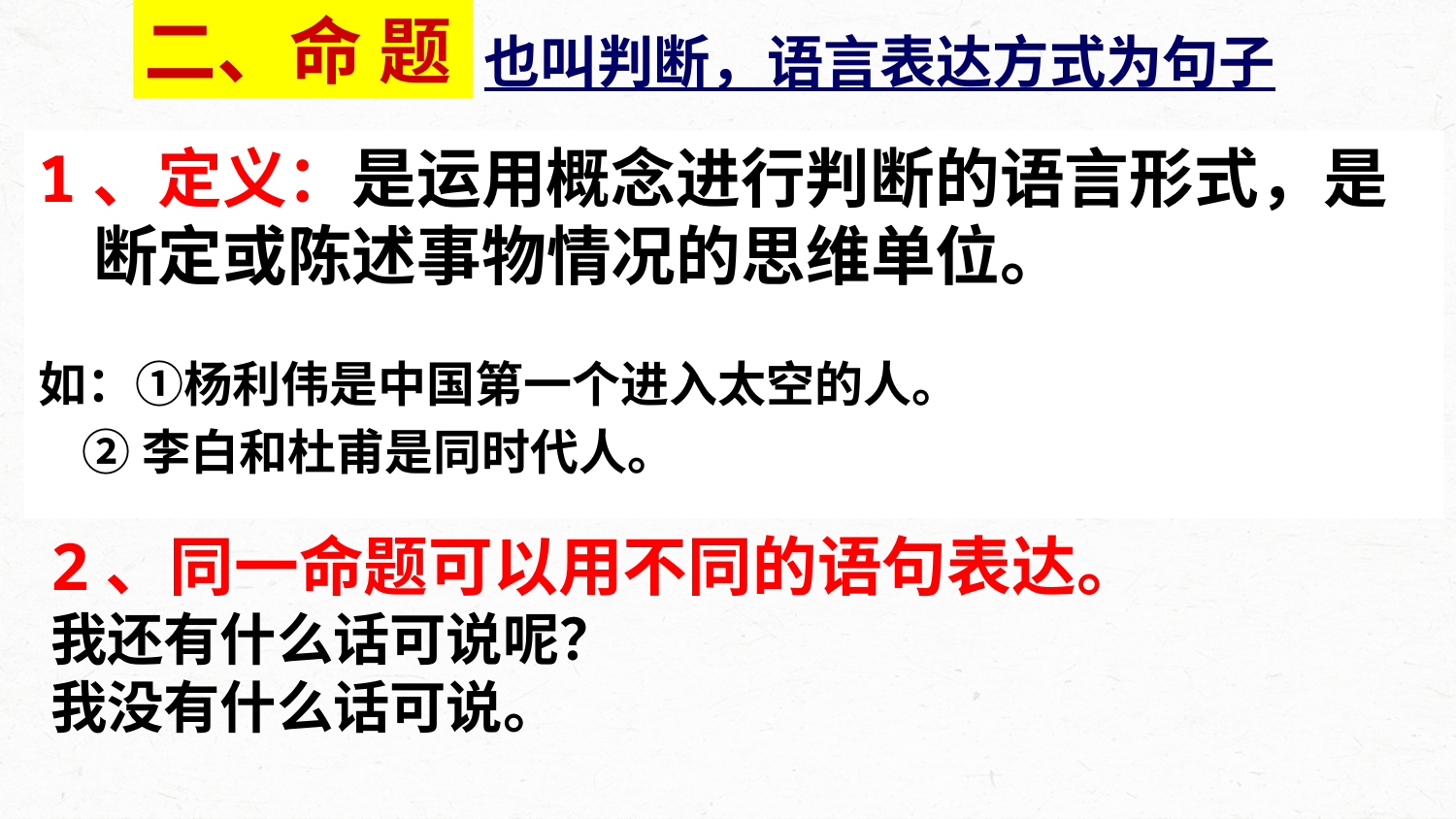

二、命 题
也叫判断，语言表达方式为句子
1、定义：是运用概念进行判断的语言形式，是断定或陈述事物情况的思维单位。

如：①杨利伟是中国第一个进入太空的人。
    ②李白和杜甫是同时代人。
2、同一命题可以用不同的语句表达。
我还有什么话可说呢？
我没有什么话可说。